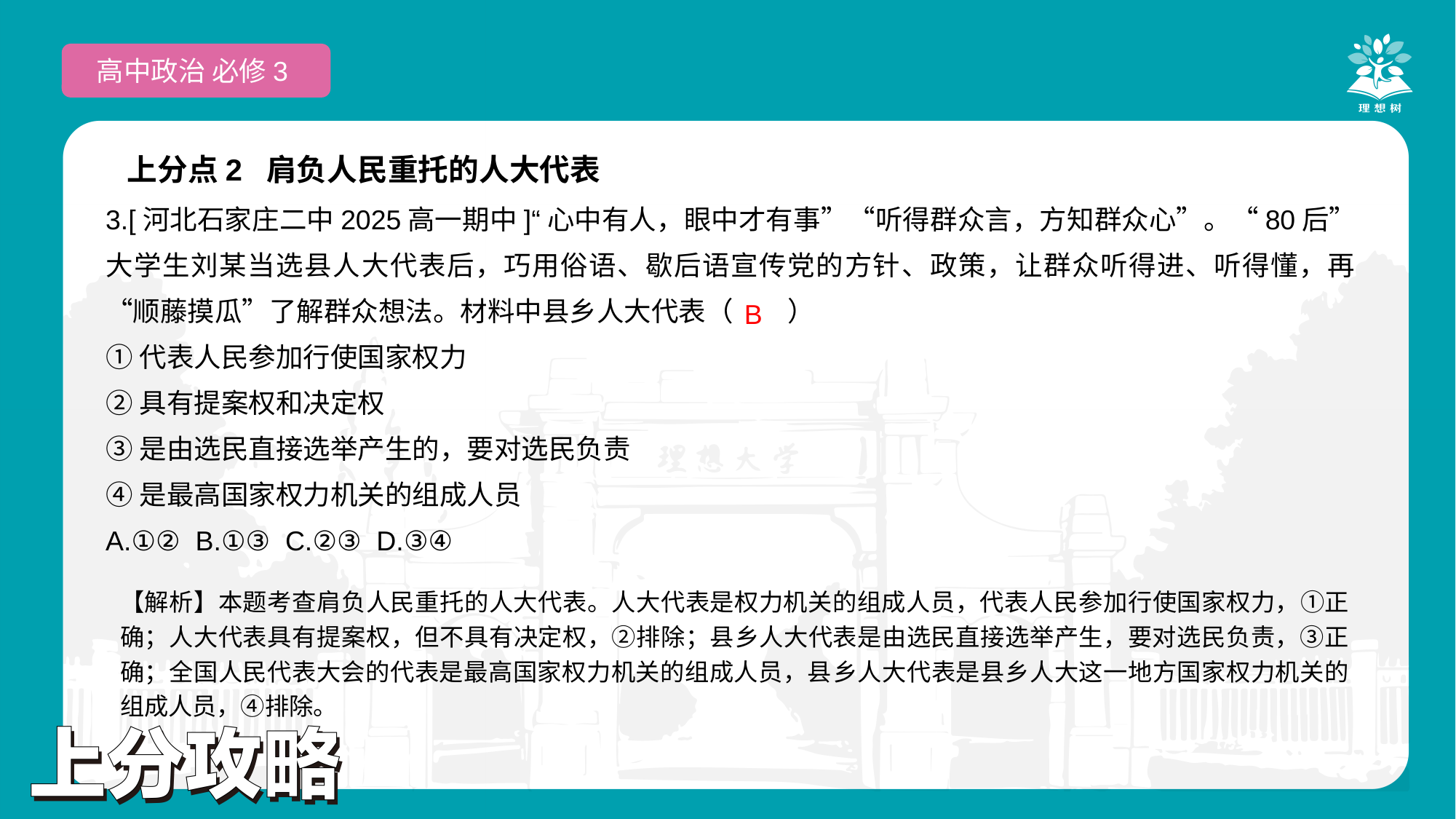

高中政治 必修3
上分点2  肩负人民重托的人大代表
3.[河北石家庄二中2025高一期中]“心中有人，眼中才有事”“听得群众言，方知群众心”。“80后”大学生刘某当选县人大代表后，巧用俗语、歇后语宣传党的方针、政策，让群众听得进、听得懂，再“顺藤摸瓜”了解群众想法。材料中县乡人大代表（　　）
①代表人民参加行使国家权力
②具有提案权和决定权
③是由选民直接选举产生的，要对选民负责
④是最高国家权力机关的组成人员
A.①②  B.①③  C.②③  D.③④
 B
【解析】本题考查肩负人民重托的人大代表。人大代表是权力机关的组成人员，代表人民参加行使国家权力，①正确；人大代表具有提案权，但不具有决定权，②排除；县乡人大代表是由选民直接选举产生，要对选民负责，③正确；全国人民代表大会的代表是最高国家权力机关的组成人员，县乡人大代表是县乡人大这一地方国家权力机关的组成人员，④排除。